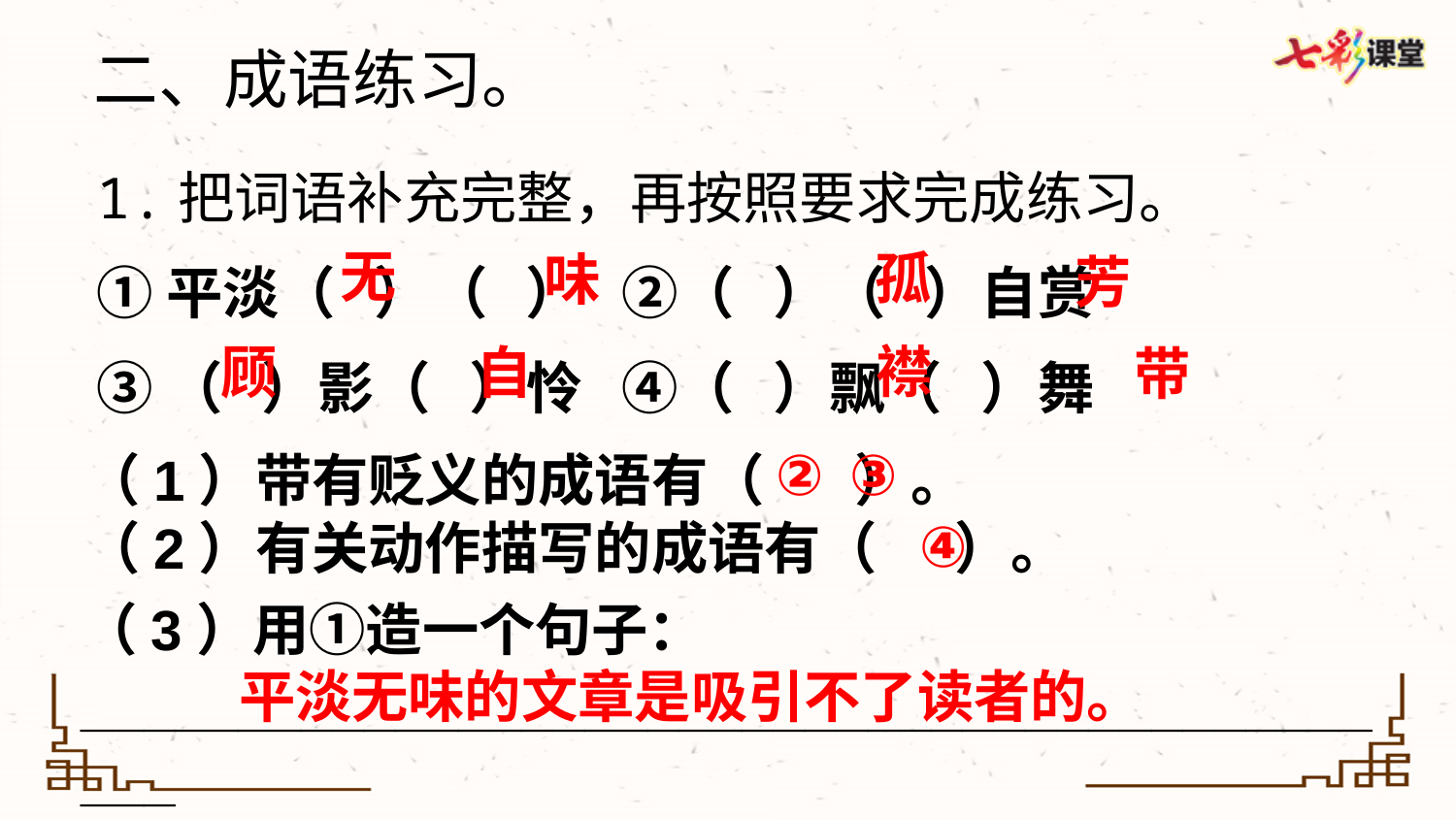

二、成语练习。
1.把词语补充完整，再按照要求完成练习。
①平淡（   ）（   ）   ②（   ）（   ）自赏
③（   ）影（   ）怜   ④（   ）飘（   ）舞
无
孤
味
芳
襟
顾
自
带
③
②
（1）带有贬义的成语有（       ）。
（2）有关动作描写的成语有（      ）。
④
（3）用①造一个句子：____________________________________________
平淡无味的文章是吸引不了读者的。